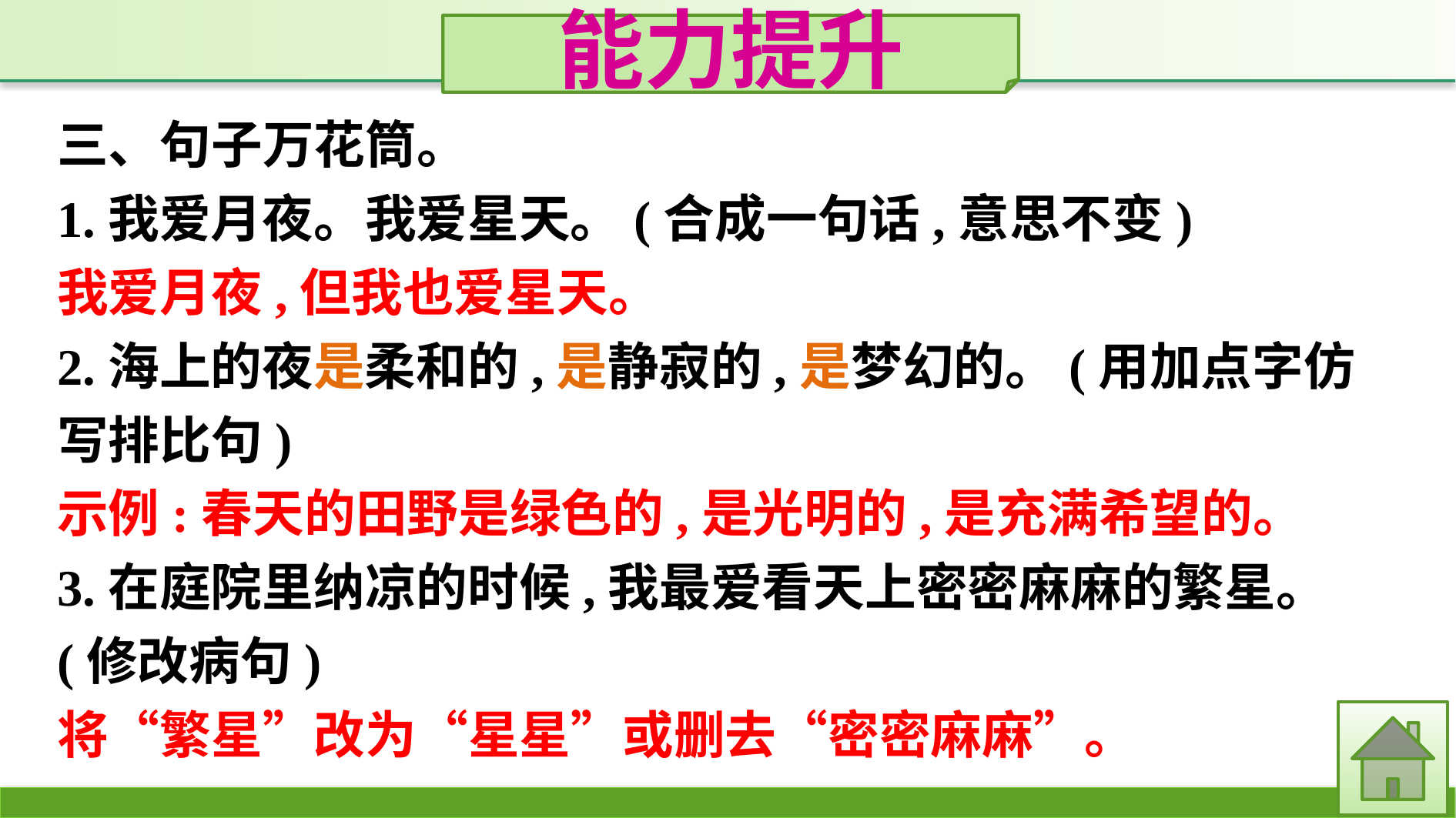

能力提升
三、句子万花筒。
1.我爱月夜。我爱星天。(合成一句话,意思不变)
我爱月夜,但我也爱星天。
2.海上的夜是柔和的,是静寂的,是梦幻的。(用加点字仿写排比句)
示例:春天的田野是绿色的,是光明的,是充满希望的。
3.在庭院里纳凉的时候,我最爱看天上密密麻麻的繁星。(修改病句)
将“繁星”改为“星星”或删去“密密麻麻”。